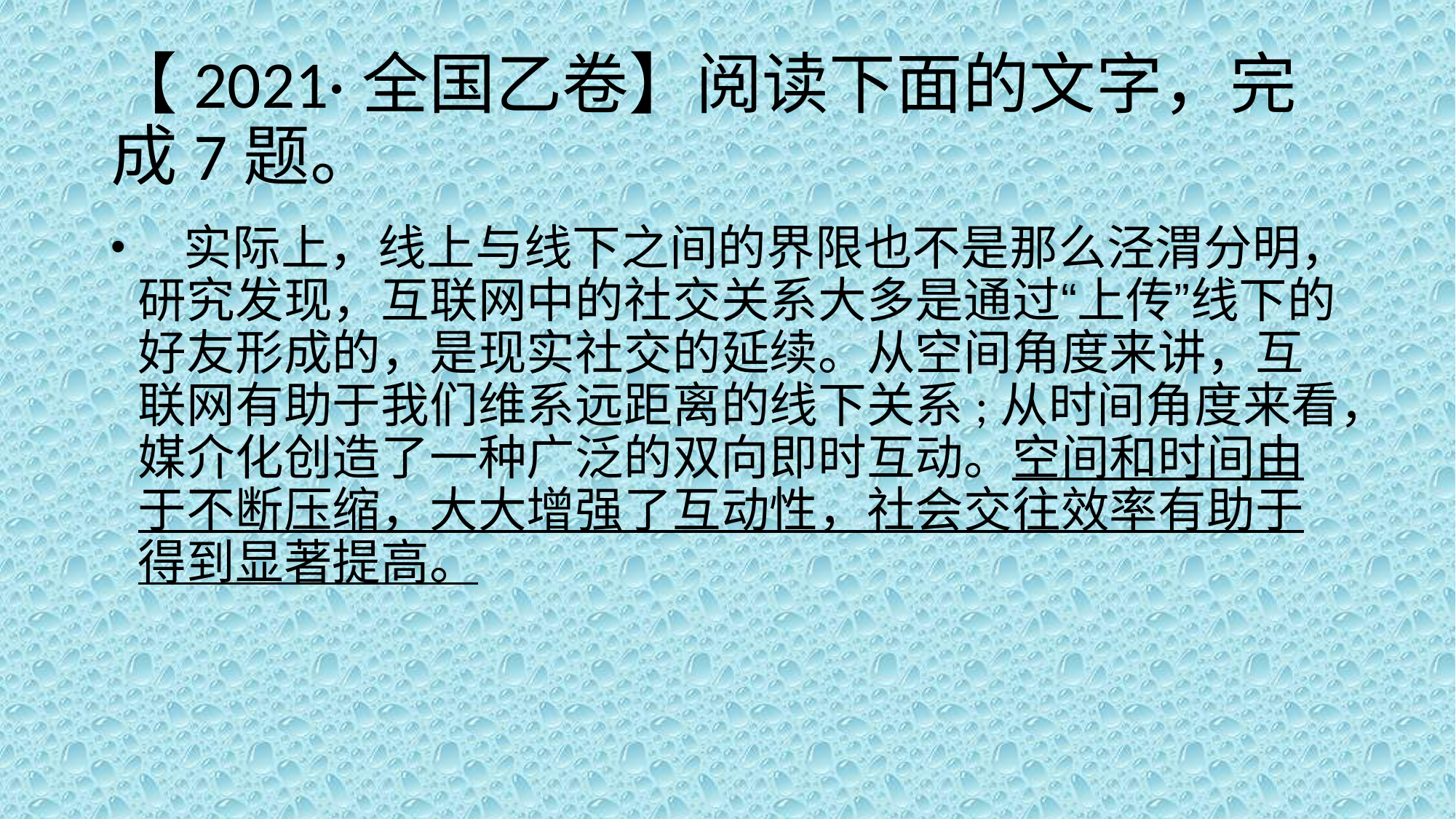

# 【2021·全国乙卷】阅读下面的文字，完成7题。
   实际上，线上与线下之间的界限也不是那么泾渭分明，研究发现，互联网中的社交关系大多是通过“上传”线下的好友形成的，是现实社交的延续。从空间角度来讲，互联网有助于我们维系远距离的线下关系;从时间角度来看，媒介化创造了一种广泛的双向即时互动。空间和时间由于不断压缩，大大增强了互动性，社会交往效率有助于得到显著提高。